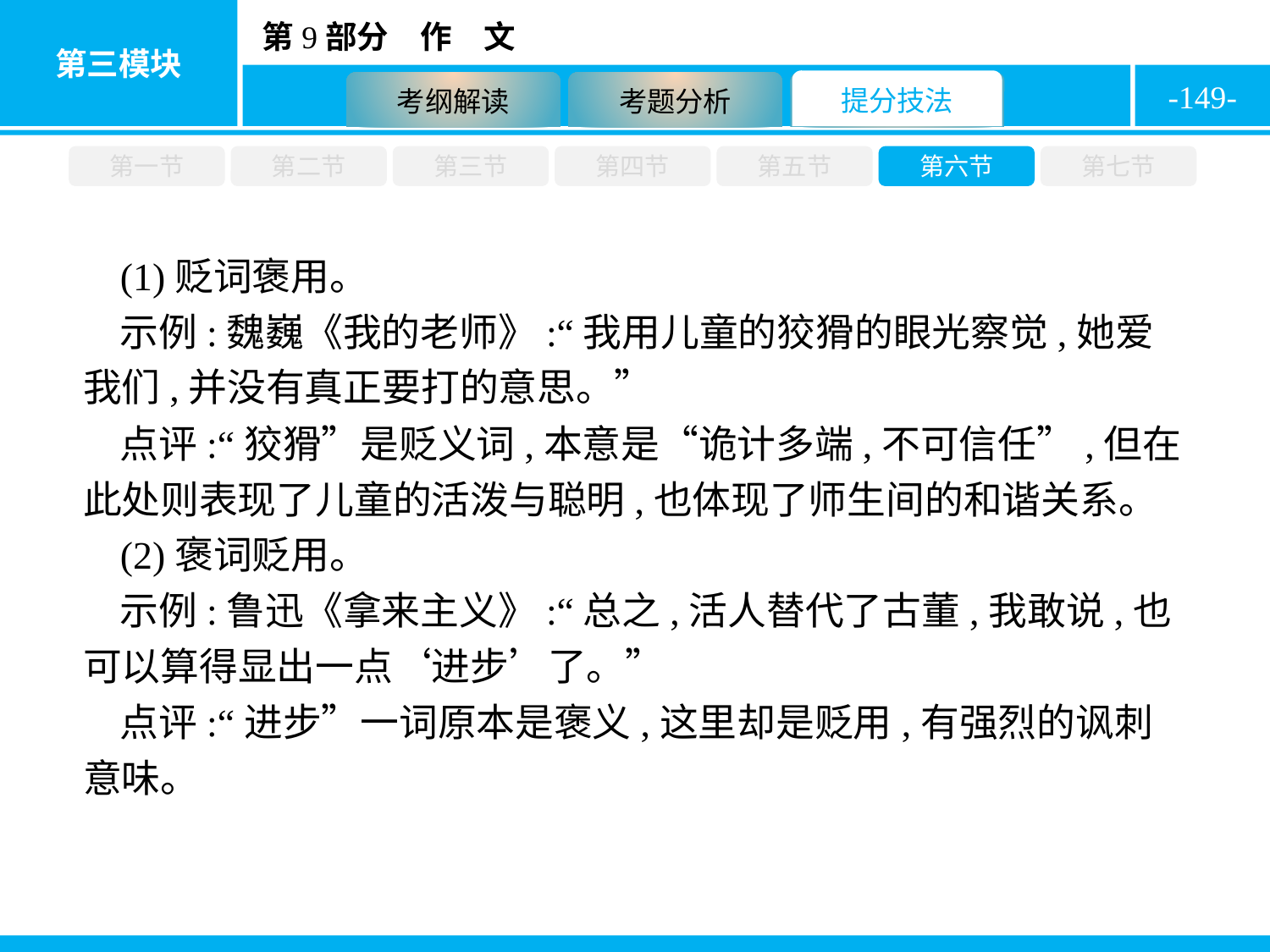

-149-
第一节
第二节
第三节
第四节
第五节
第六节
第七节
(1)贬词褒用。
示例:魏巍《我的老师》:“我用儿童的狡猾的眼光察觉,她爱我们,并没有真正要打的意思。”
点评:“狡猾”是贬义词,本意是“诡计多端,不可信任”,但在此处则表现了儿童的活泼与聪明,也体现了师生间的和谐关系。
(2)褒词贬用。
示例:鲁迅《拿来主义》:“总之,活人替代了古董,我敢说,也可以算得显出一点‘进步’了。”
点评:“进步”一词原本是褒义,这里却是贬用,有强烈的讽刺意味。